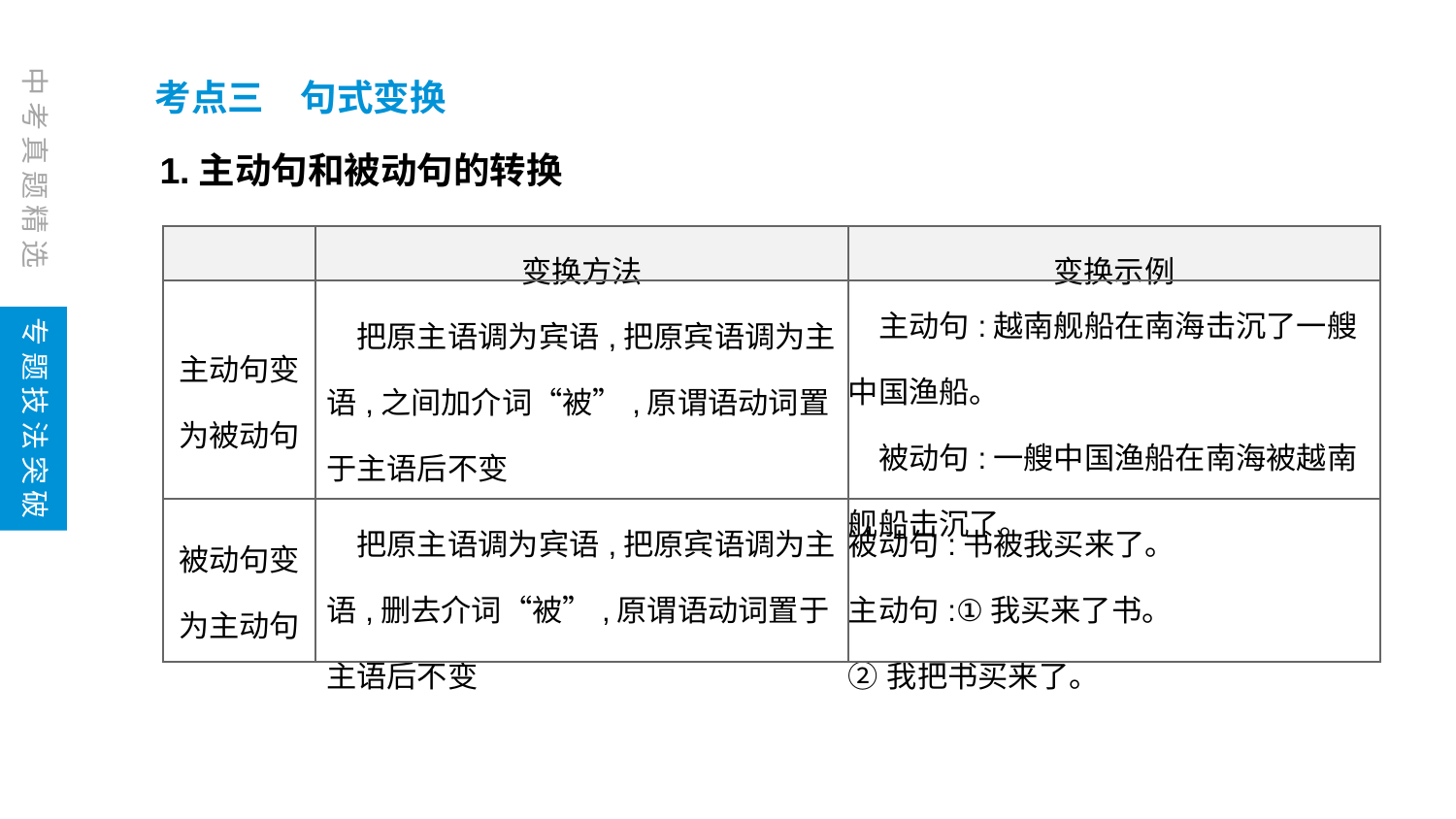

中考真题精选
考点三　句式变换
1.主动句和被动句的转换
|  | 变换方法 | 变换示例 |
| --- | --- | --- |
| 主动句变 为被动句 | 把原主语调为宾语,把原宾语调为主语,之间加介词“被”,原谓语动词置于主语后不变 | 主动句:越南舰船在南海击沉了一艘中国渔船。 　被动句:一艘中国渔船在南海被越南舰船击沉了。 |
| 被动句变 为主动句 | 把原主语调为宾语,把原宾语调为主语,删去介词“被”,原谓语动词置于主语后不变 | 被动句:书被我买来了。 主动句:①我买来了书。 ②我把书买来了。 |

专题技法突破